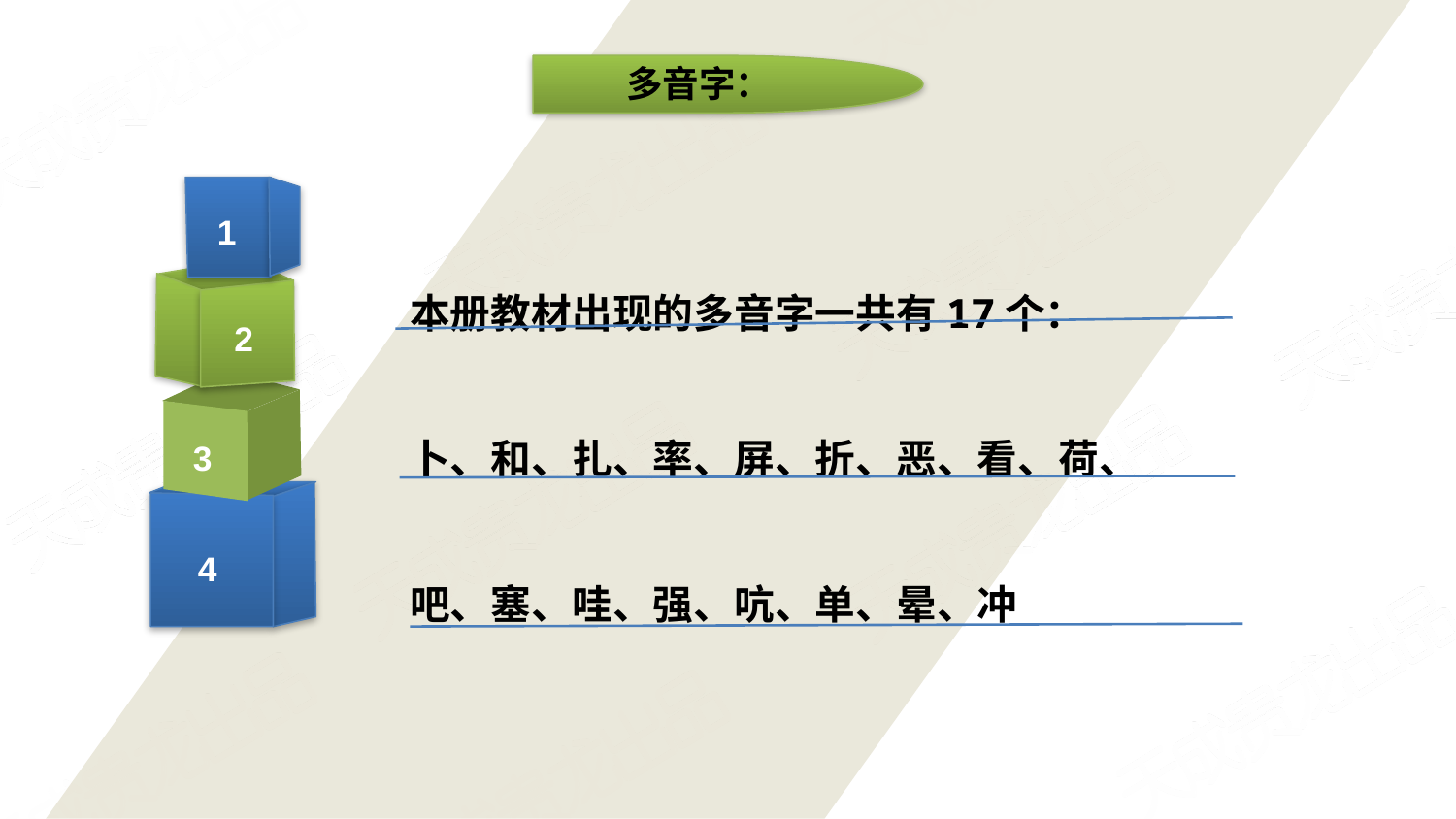

多音字：

1

2

3

4
本册教材出现的多音字一共有17个：
卜、和、扎、率、屏、折、恶、看、荷、
吧、塞、哇、强、吭、单、晕、冲